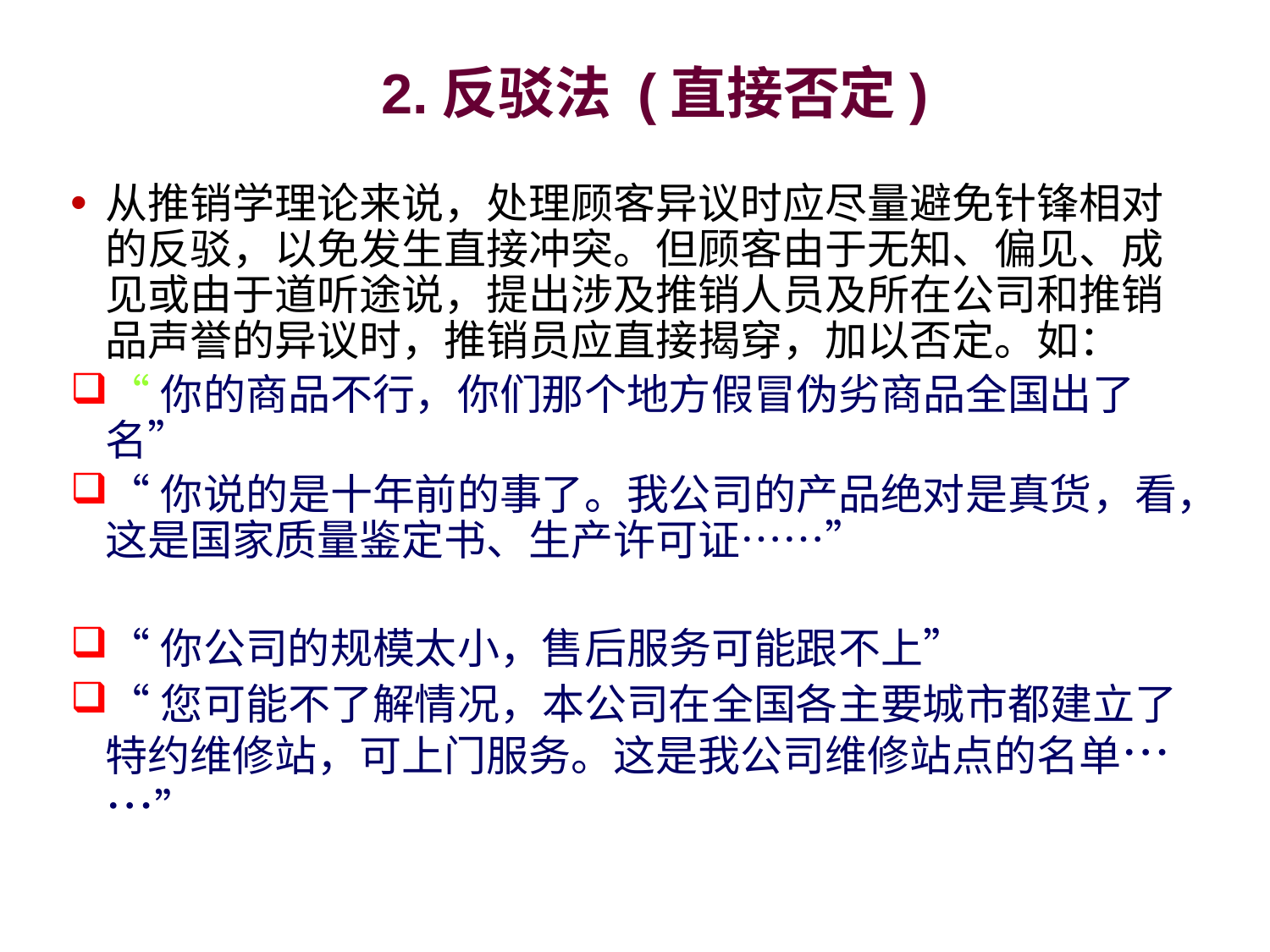

# 2.反驳法 (直接否定)
从推销学理论来说，处理顾客异议时应尽量避免针锋相对的反驳，以免发生直接冲突。但顾客由于无知、偏见、成见或由于道听途说，提出涉及推销人员及所在公司和推销品声誉的异议时，推销员应直接揭穿，加以否定。如：
“你的商品不行，你们那个地方假冒伪劣商品全国出了名”
“你说的是十年前的事了。我公司的产品绝对是真货，看，这是国家质量鉴定书、生产许可证……”

“你公司的规模太小，售后服务可能跟不上”
“您可能不了解情况，本公司在全国各主要城市都建立了特约维修站，可上门服务。这是我公司维修站点的名单……”